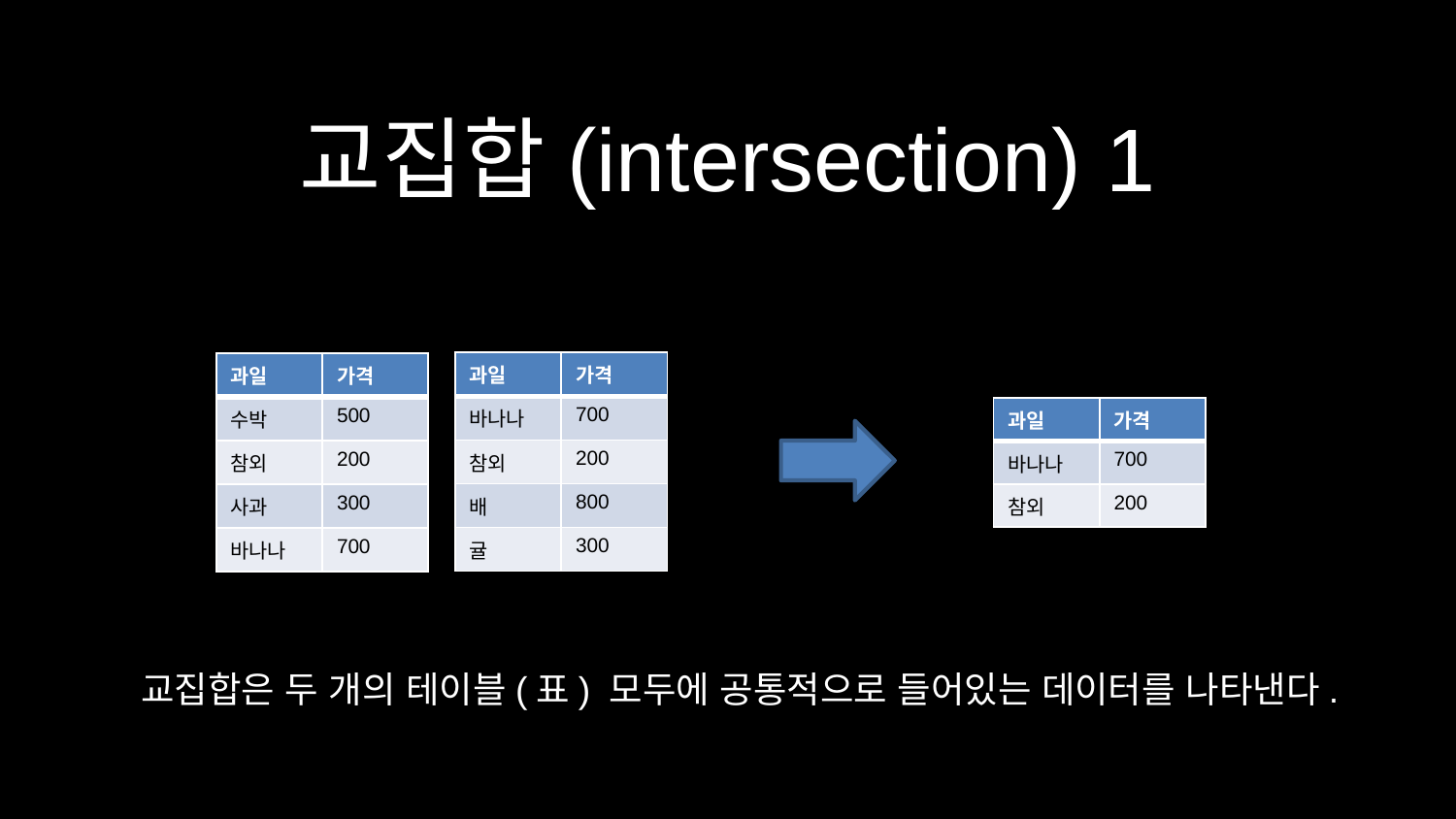

# 교집합(intersection) 1
| 과일 | 가격 |
| --- | --- |
| 바나나 | 700 |
| 참외 | 200 |
| 배 | 800 |
| 귤 | 300 |
| 과일 | 가격 |
| --- | --- |
| 수박 | 500 |
| 참외 | 200 |
| 사과 | 300 |
| 바나나 | 700 |
| 과일 | 가격 |
| --- | --- |
| 바나나 | 700 |
| 참외 | 200 |

교집합은 두 개의 테이블(표) 모두에 공통적으로 들어있는 데이터를 나타낸다.